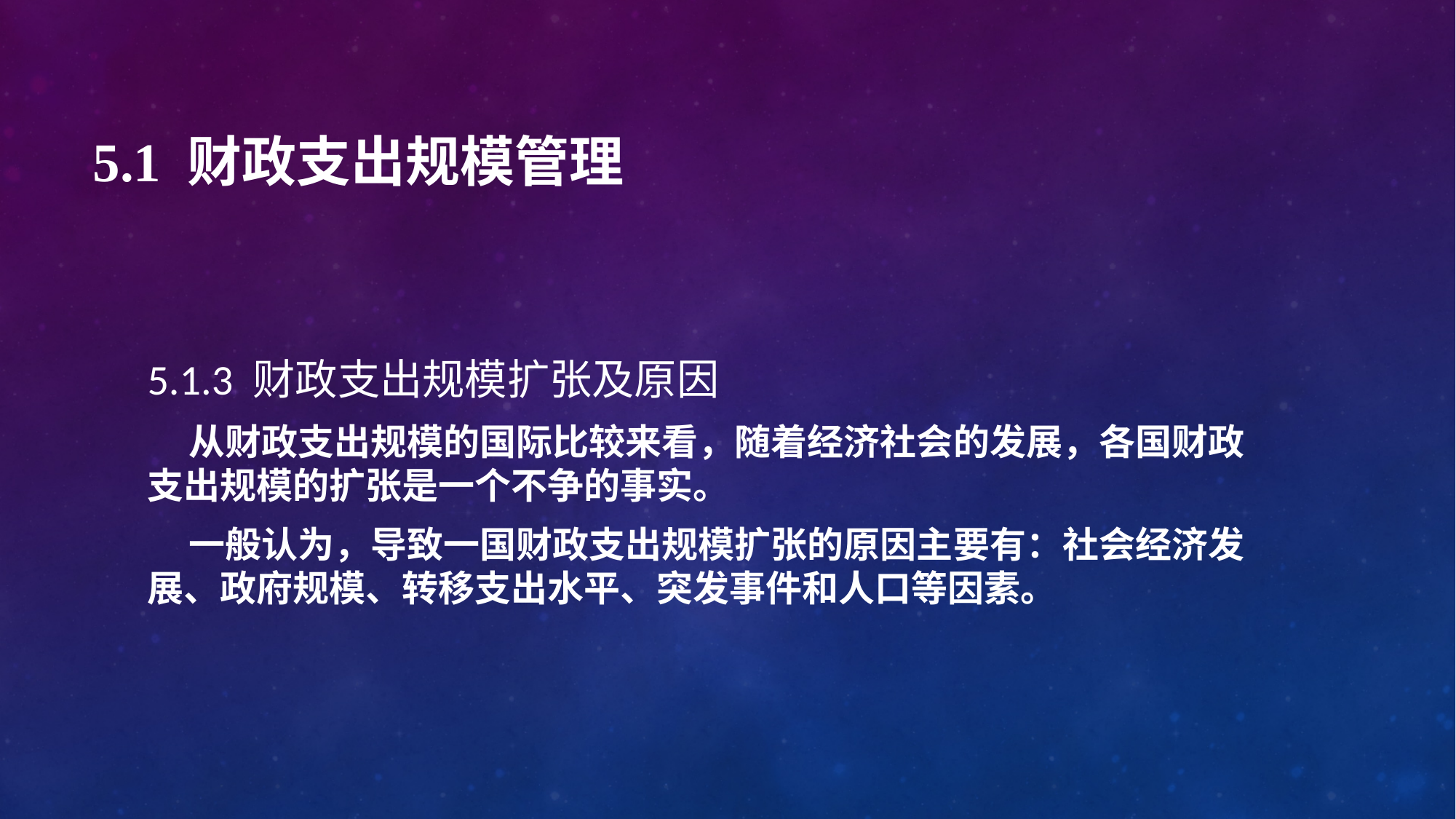

# 5.1 财政支出规模管理
5.1.3 财政支出规模扩张及原因
    从财政支出规模的国际比较来看，随着经济社会的发展，各国财政支出规模的扩张是一个不争的事实。
    一般认为，导致一国财政支出规模扩张的原因主要有：社会经济发展、政府规模、转移支出水平、突发事件和人口等因素。